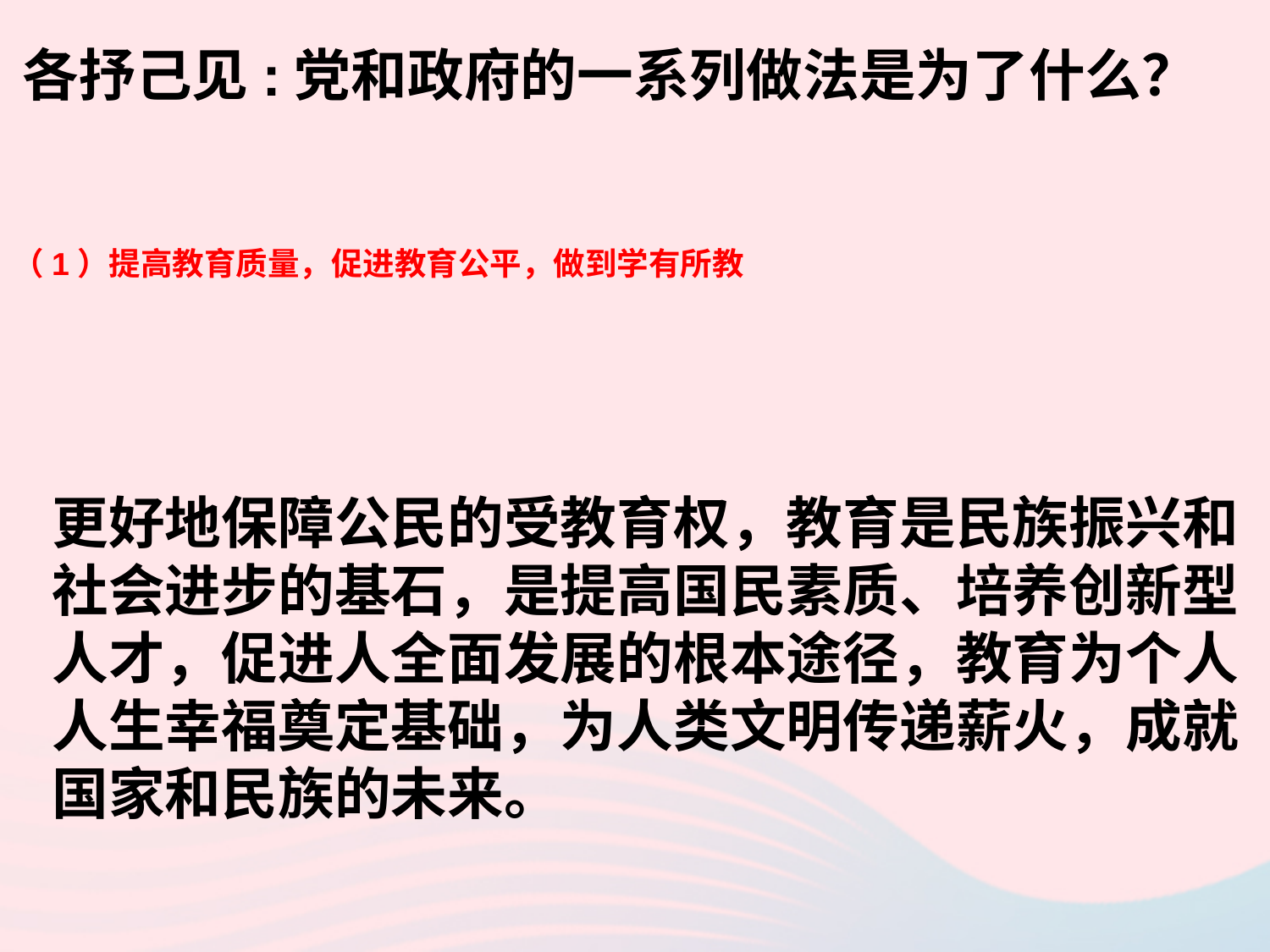

各抒己见:党和政府的一系列做法是为了什么？
（1）提高教育质量，促进教育公平，做到学有所教
更好地保障公民的受教育权，教育是民族振兴和
社会进步的基石，是提高国民素质、培养创新型
人才，促进人全面发展的根本途径，教育为个人
人生幸福奠定基础，为人类文明传递薪火，成就
国家和民族的未来。